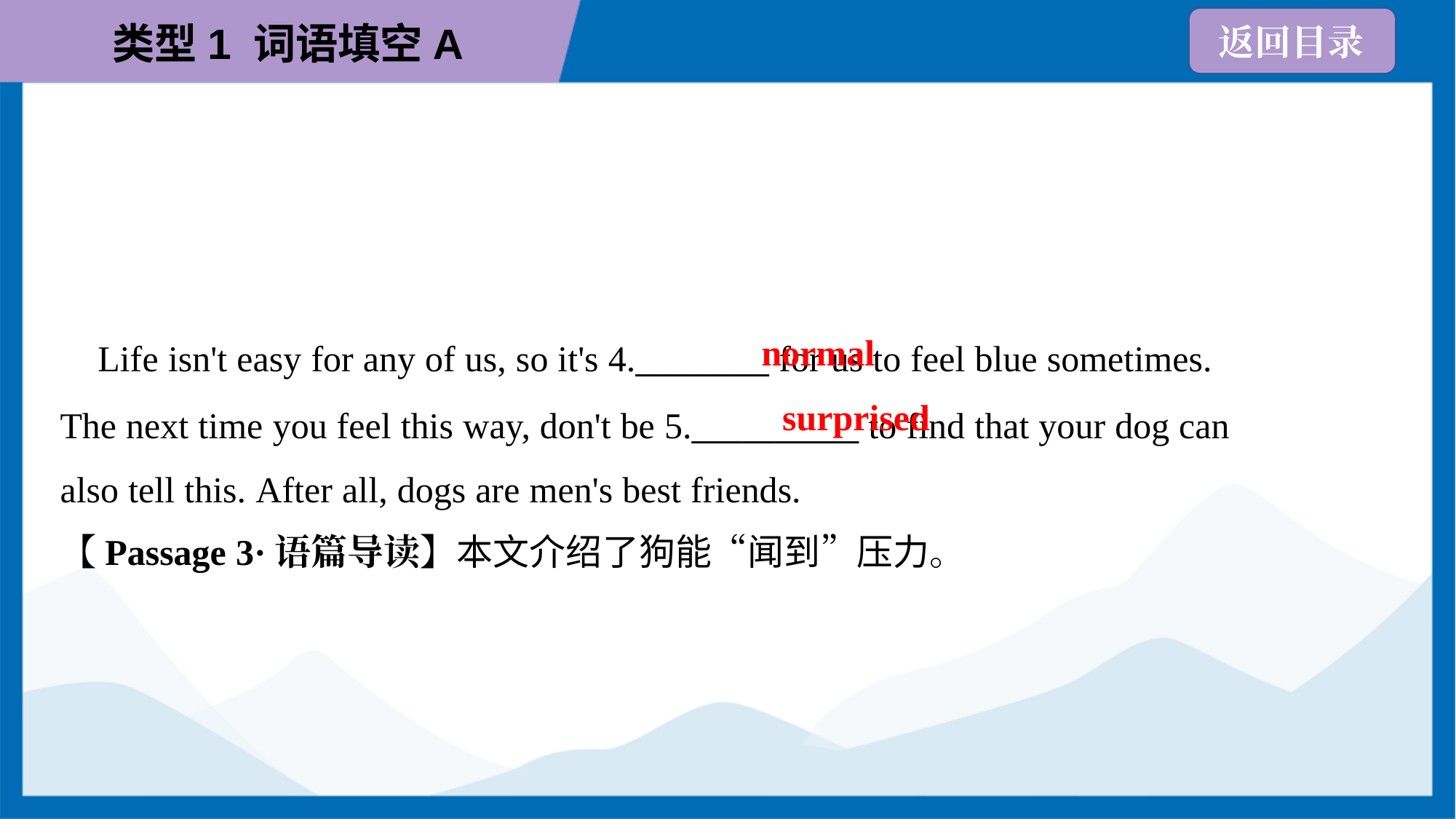

normal
    Life isn't easy for any of us, so it's 4.________ for us to feel blue sometimes.
The next time you feel this way, don't be 5.__________ to find that your dog can
also tell this. After all, dogs are men's best friends.
surprised
【Passage 3·语篇导读】本文介绍了狗能“闻到”压力。